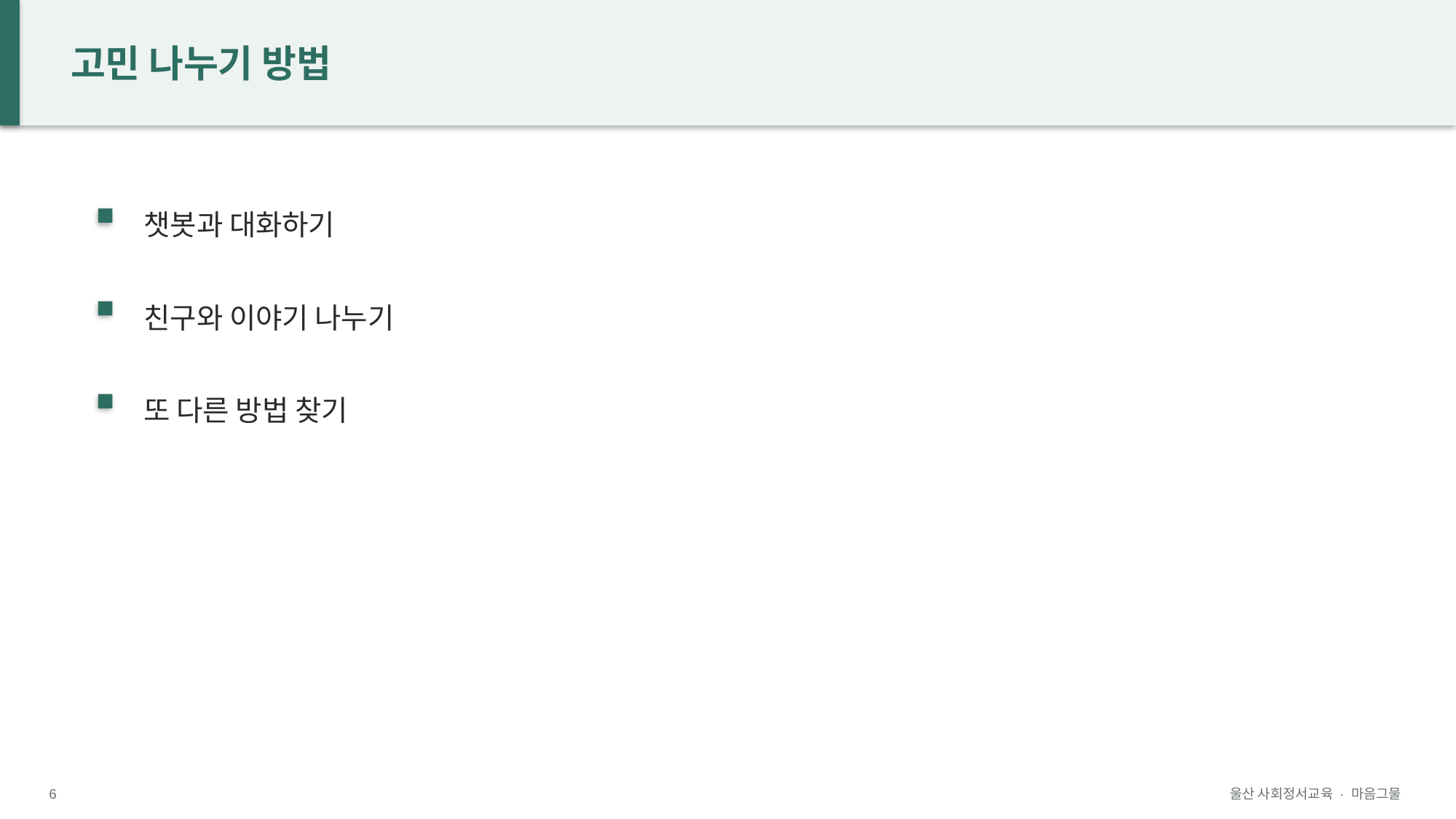

고민 나누기 방법
챗봇과 대화하기

친구와 이야기 나누기

또 다른 방법 찾기

6
울산 사회정서교육 · 마음그물